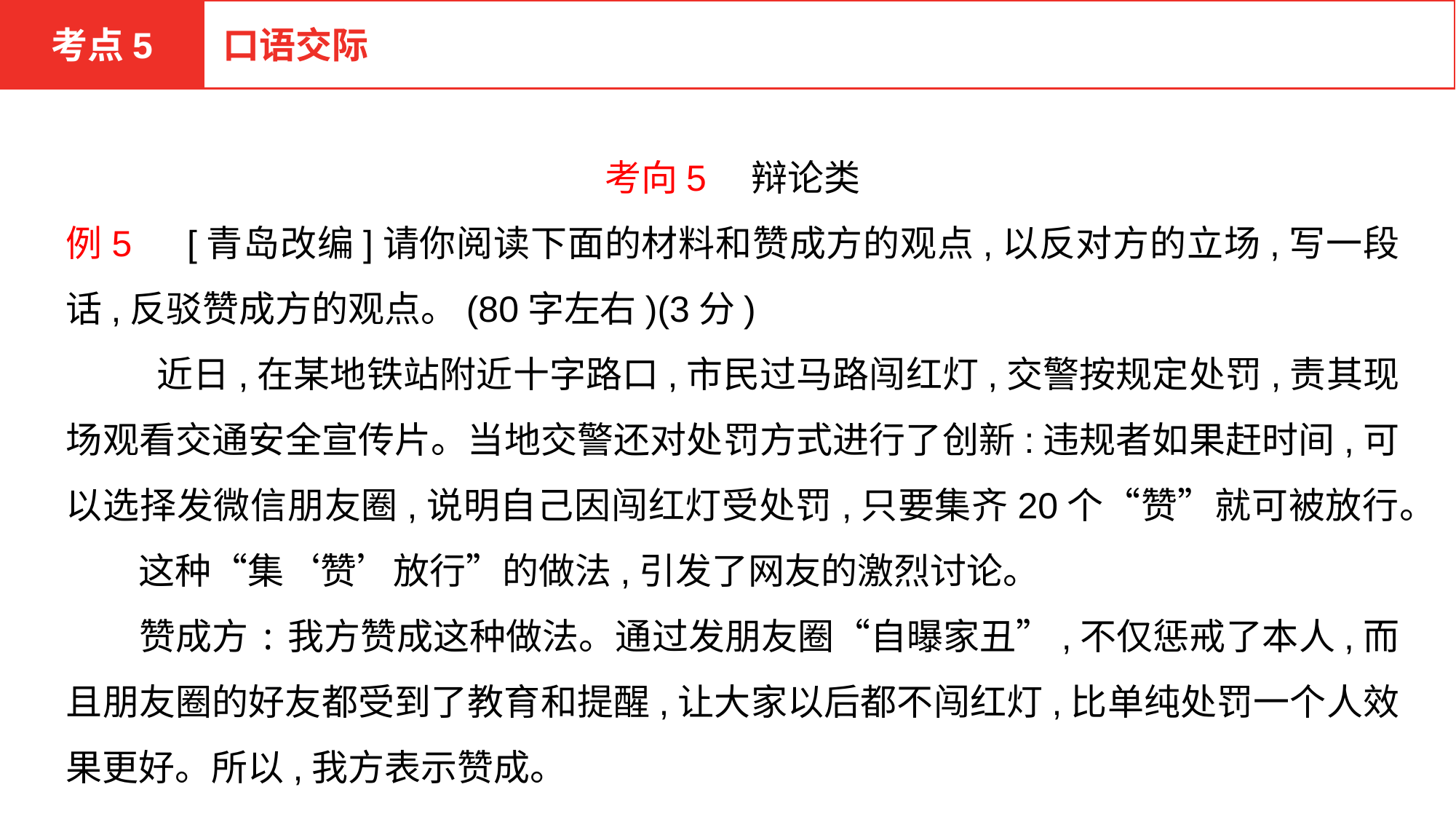

考点5
口语交际
考向5　辩论类
例5　[青岛改编]请你阅读下面的材料和赞成方的观点,以反对方的立场,写一段话,反驳赞成方的观点。(80字左右)(3分)
 　　近日,在某地铁站附近十字路口,市民过马路闯红灯,交警按规定处罚,责其现场观看交通安全宣传片。当地交警还对处罚方式进行了创新:违规者如果赶时间,可以选择发微信朋友圈,说明自己因闯红灯受处罚,只要集齐20个“赞”就可被放行。
　　这种“集‘赞’放行”的做法,引发了网友的激烈讨论。
　　赞成方:我方赞成这种做法。通过发朋友圈“自曝家丑”,不仅惩戒了本人,而且朋友圈的好友都受到了教育和提醒,让大家以后都不闯红灯,比单纯处罚一个人效果更好。所以,我方表示赞成。